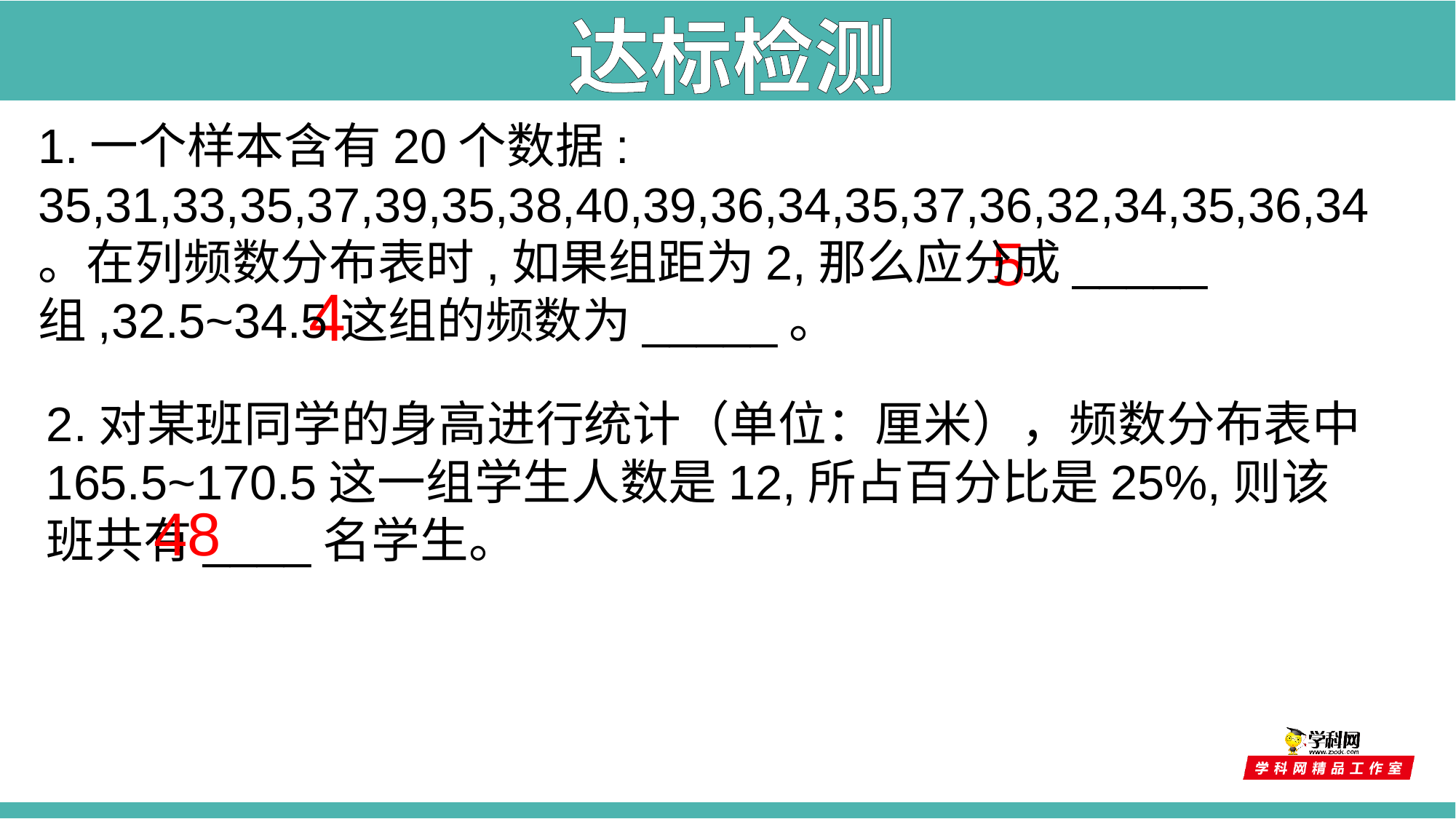

达标检测
1.一个样本含有20个数据:
35,31,33,35,37,39,35,38,40,39,36,34,35,37,36,32,34,35,36,34。在列频数分布表时,如果组距为2,那么应分成_____组,32.5~34.5这组的频数为_____。

5
4
2.对某班同学的身高进行统计（单位：厘米），频数分布表中165.5~170.5这一组学生人数是12,所占百分比是25%,则该班共有____名学生。
48